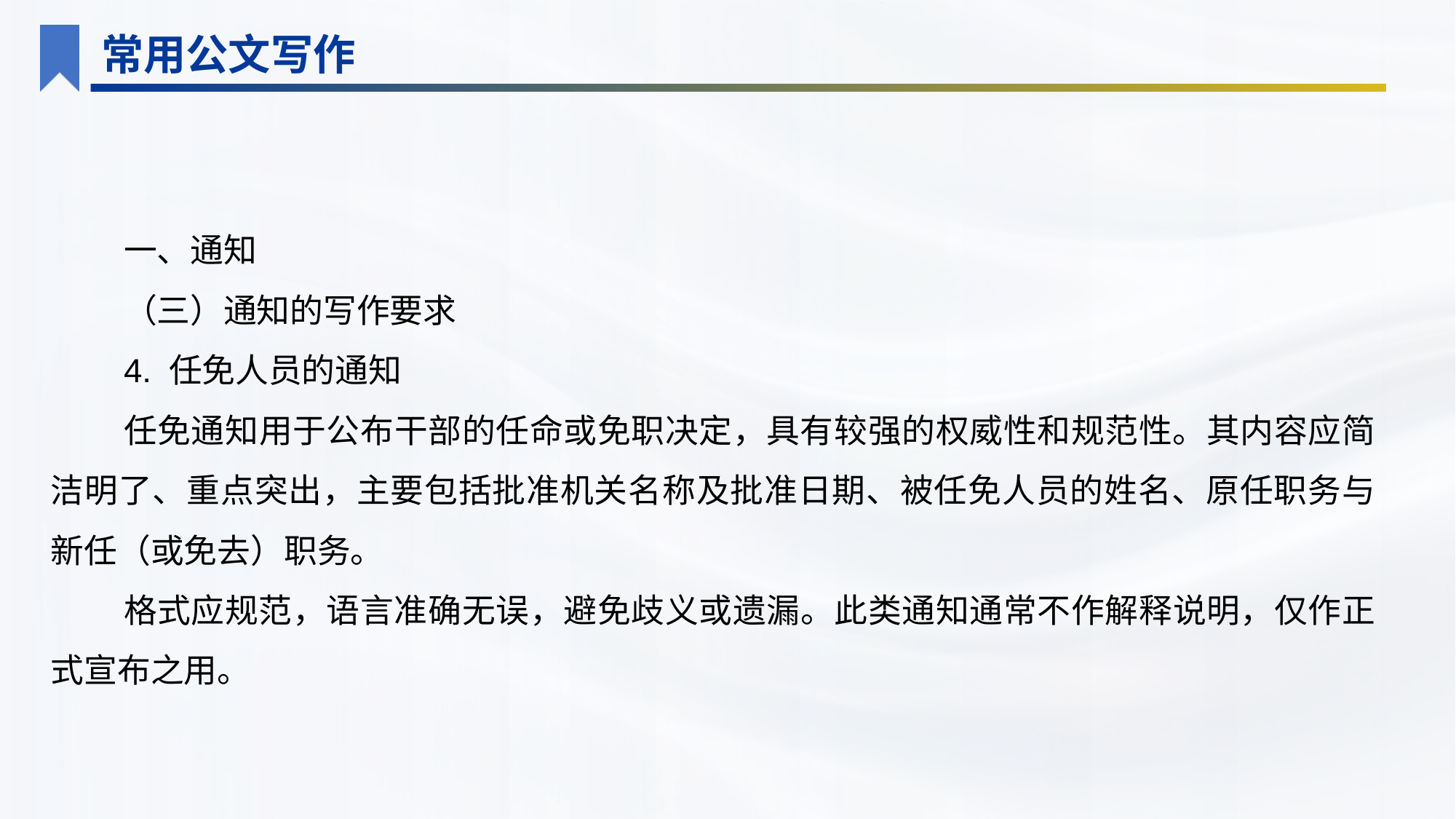

常用公文写作
一、通知
（三）通知的写作要求
4. 任免人员的通知
任免通知用于公布干部的任命或免职决定，具有较强的权威性和规范性。其内容应简洁明了、重点突出，主要包括批准机关名称及批准日期、被任免人员的姓名、原任职务与新任（或免去）职务。
格式应规范，语言准确无误，避免歧义或遗漏。此类通知通常不作解释说明，仅作正式宣布之用。